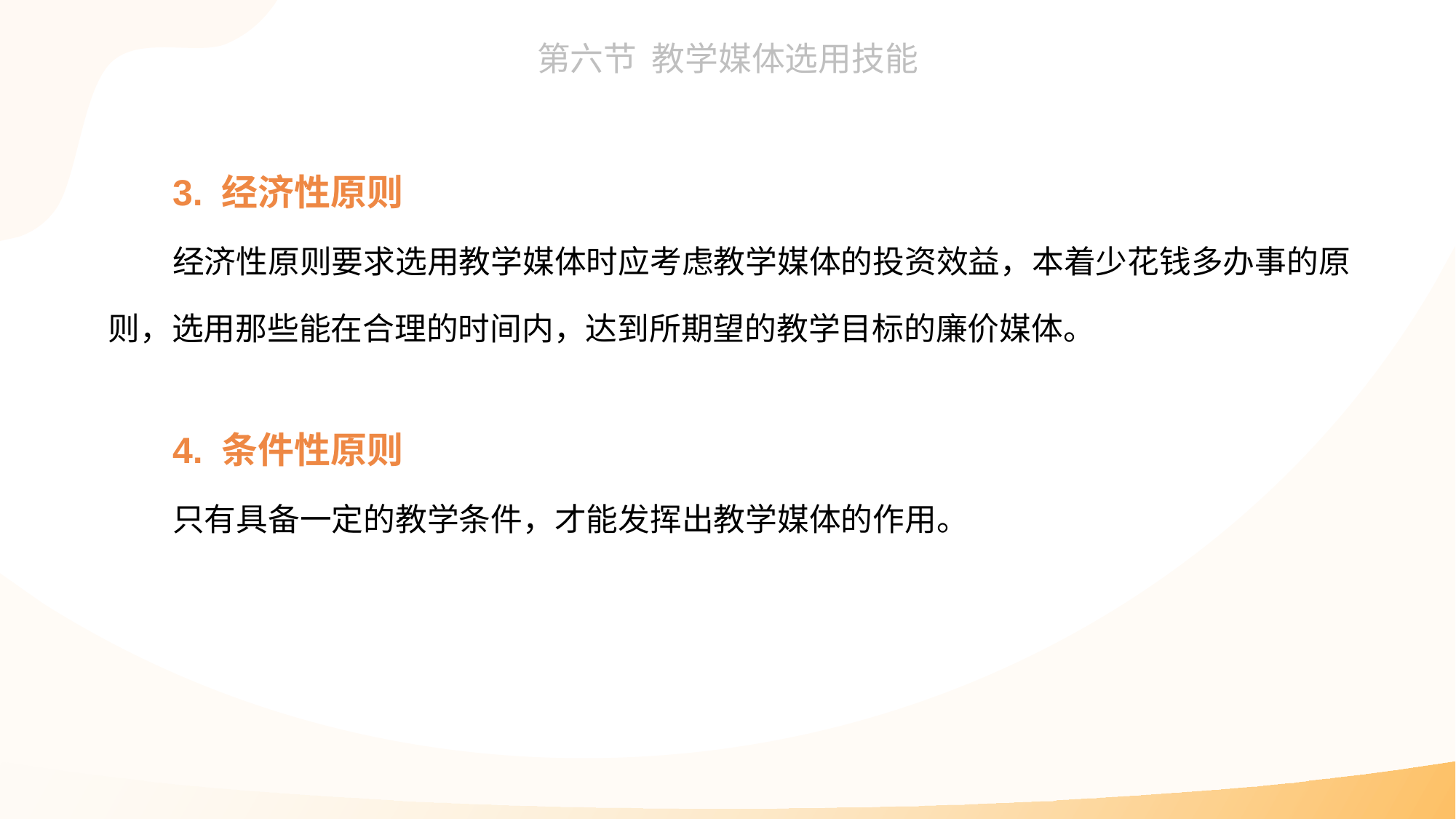

3. 经济性原则
经济性原则要求选用教学媒体时应考虑教学媒体的投资效益，本着少花钱多办事的原则，选用那些能在合理的时间内，达到所期望的教学目标的廉价媒体。

4. 条件性原则
只有具备一定的教学条件，才能发挥出教学媒体的作用。